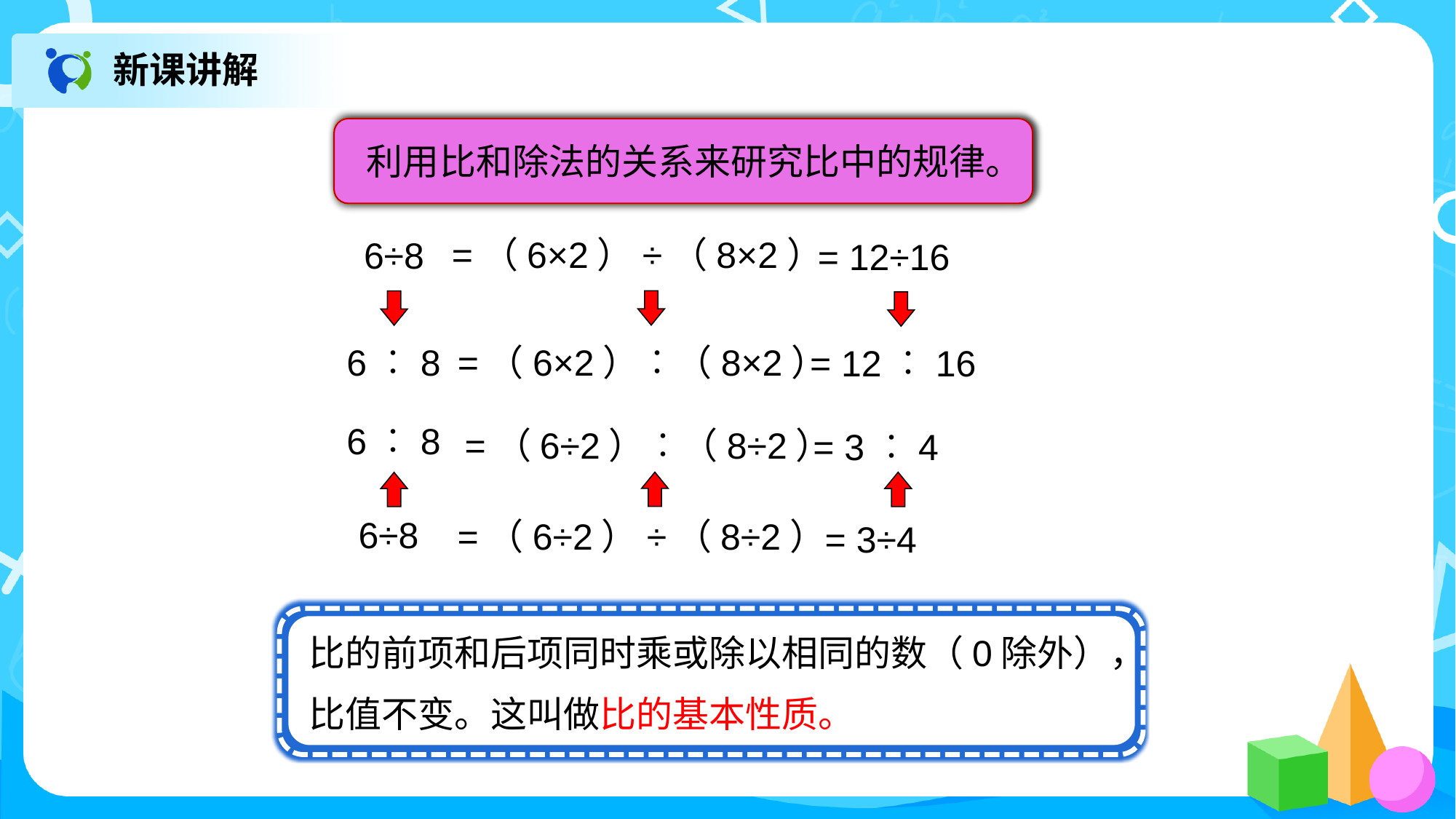

新课讲解

利用比和除法的关系来研究比中的规律。
=（6×2）÷（8×2）
6÷8
= 12÷16

6︰8
=（6×2）︰（8×2）
= 12︰16
6︰8
=（6÷2）︰（8÷2）
= 3︰4

6÷8
=（6÷2）÷（8÷2）
= 3÷4

比的前项和后项同时乘或除以相同的数（0除外），
比值不变。这叫做比的基本性质。